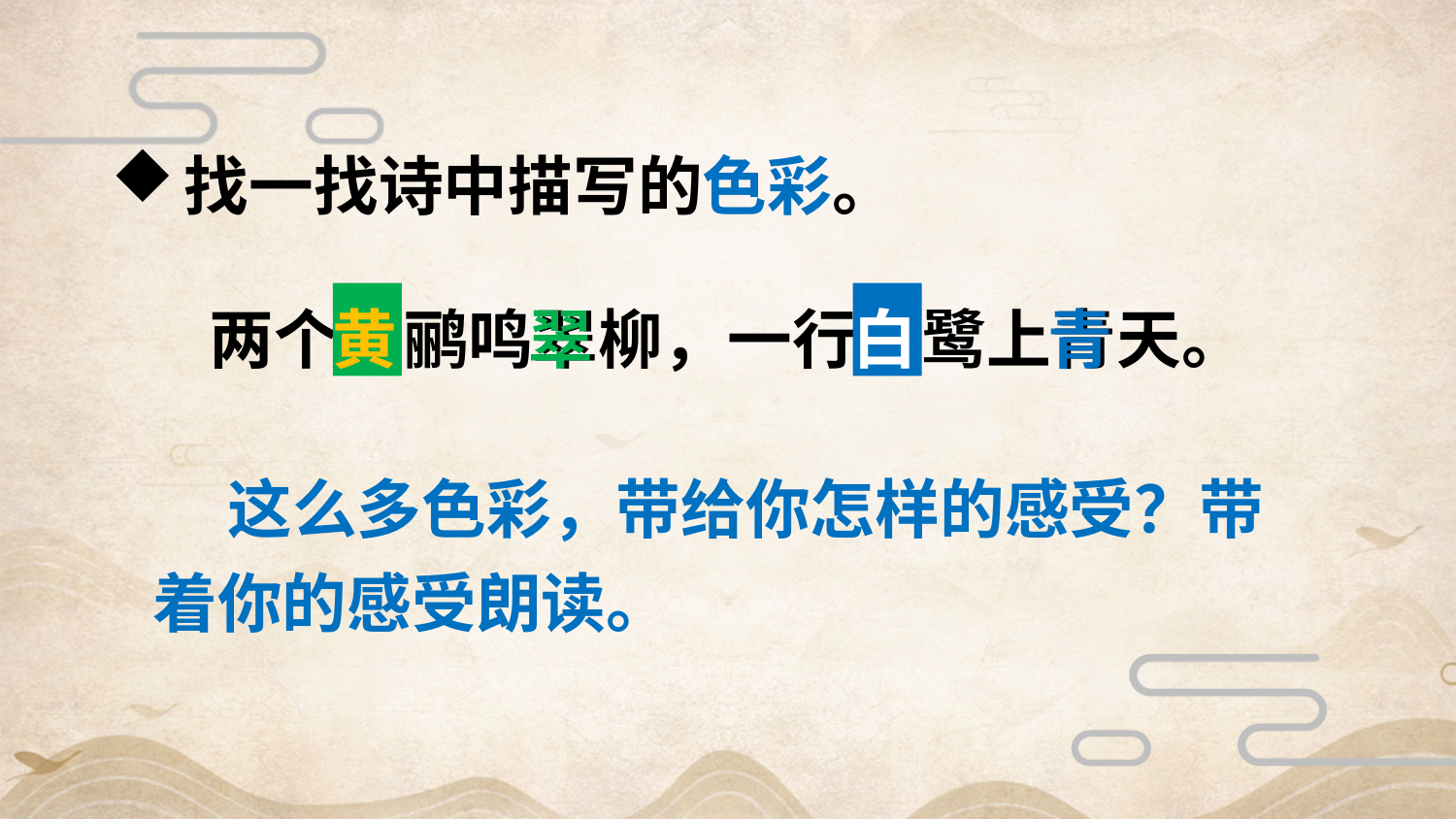

找一找诗中描写的色彩。
两个黄鹂鸣翠柳，一行白鹭上青天。
黄
翠
白
青
    这么多色彩，带给你怎样的感受？带着你的感受朗读。